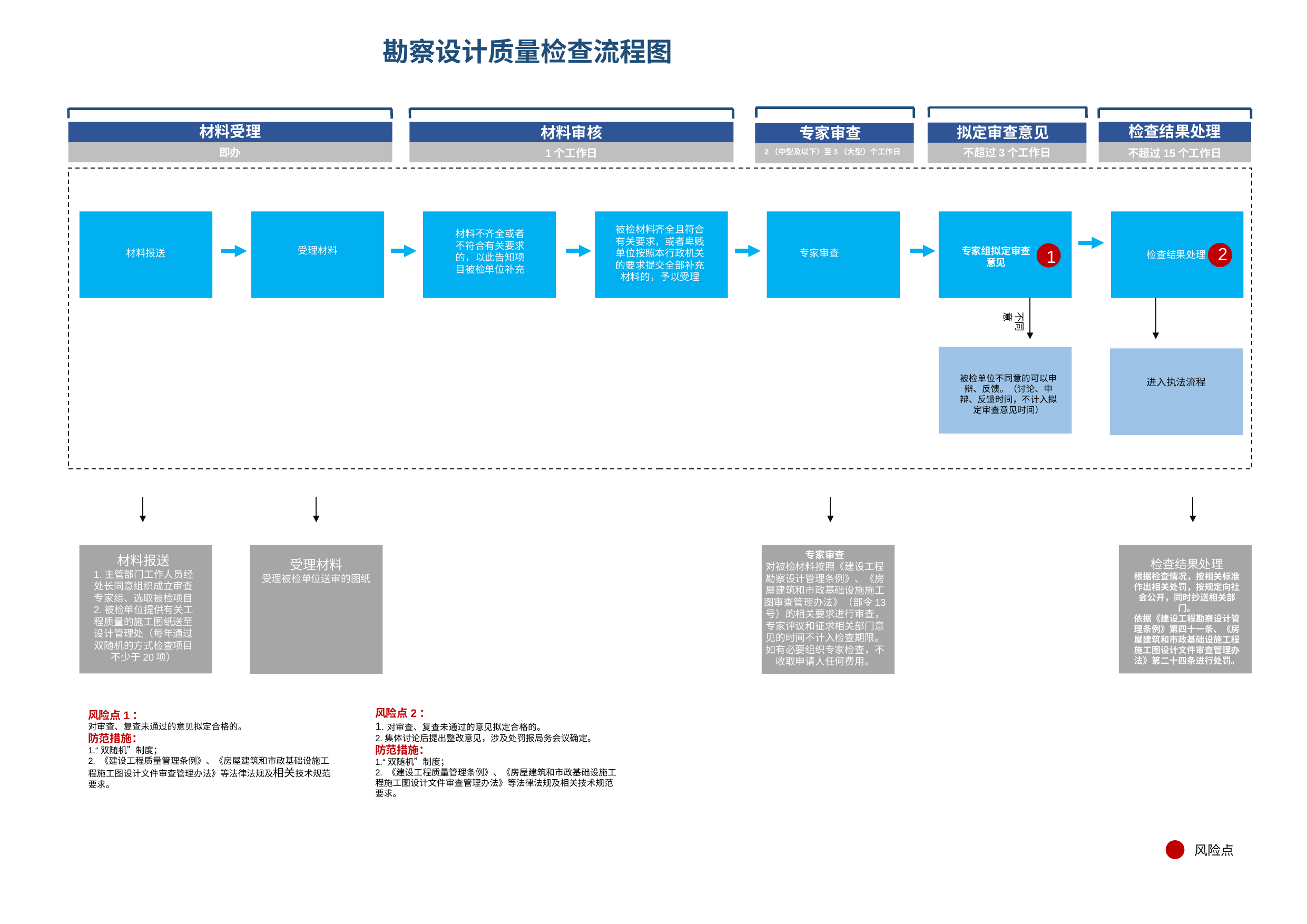

# 勘察设计质量检查流程图
材料受理
检查结果处理
材料审核
拟定审查意见
专家审查

不超过3个工作日
即办
1个工作日
不超过15个工作日
2（中型及以下）至3（大型）个工作日

被检材料齐全且符合有关要求，或者卑贱单位按照本行政机关的要求提交全部补充材料的，予以受理
材料不齐全或者不符合有关要求的，以此告知项目被检单位补充
2

       受理材料
专家组拟定审查意见
1

材料报送
专家审查
检查结果处理
不同意

被检单位不同意的可以申辩、反馈。（讨论、申辩、反馈时间，不计入拟定审查意见时间）
进入执法流程
专家审查
对被检材料按照《建设工程勘察设计管理条例》、《房屋建筑和市政基础设施施工图审查管理办法》（部令13号）的相关要求进行审查，专家评议和征求相关部门意见的时间不计入检查期限。如有必要组织专家检查，不收取申请人任何费用。

材料报送
1.主管部门工作人员经处长同意组织成立审查专家组、选取被检项目
2.被检单位提供有关工程质量的施工图纸送至设计管理处（每年通过双随机的方式检查项目不少于20项）
受理材料
受理被检单位送审的图纸
检查结果处理
根据检查情况，按相关标准作出相关处罚，按规定向社会公开，同时抄送相关部门。
依据《建设工程勘察设计管理条例》第四十一条、《房屋建筑和市政基础设施工程施工图设计文件审查管理办法》第二十四条进行处罚。

风险点2：
1.对审查、复查未通过的意见拟定合格的。
2.集体讨论后提出整改意见，涉及处罚报局务会议确定。
防范措施：
1.“双随机”制度；
2. 《建设工程质量管理条例》、《房屋建筑和市政基础设施工程施工图设计文件审查管理办法》等法律法规及相关技术规范要求。
风险点1：
对审查、复查未通过的意见拟定合格的。
防范措施：
1.“双随机”制度；
2. 《建设工程质量管理条例》、《房屋建筑和市政基础设施工程施工图设计文件审查管理办法》等法律法规及相关技术规范要求。
风险点